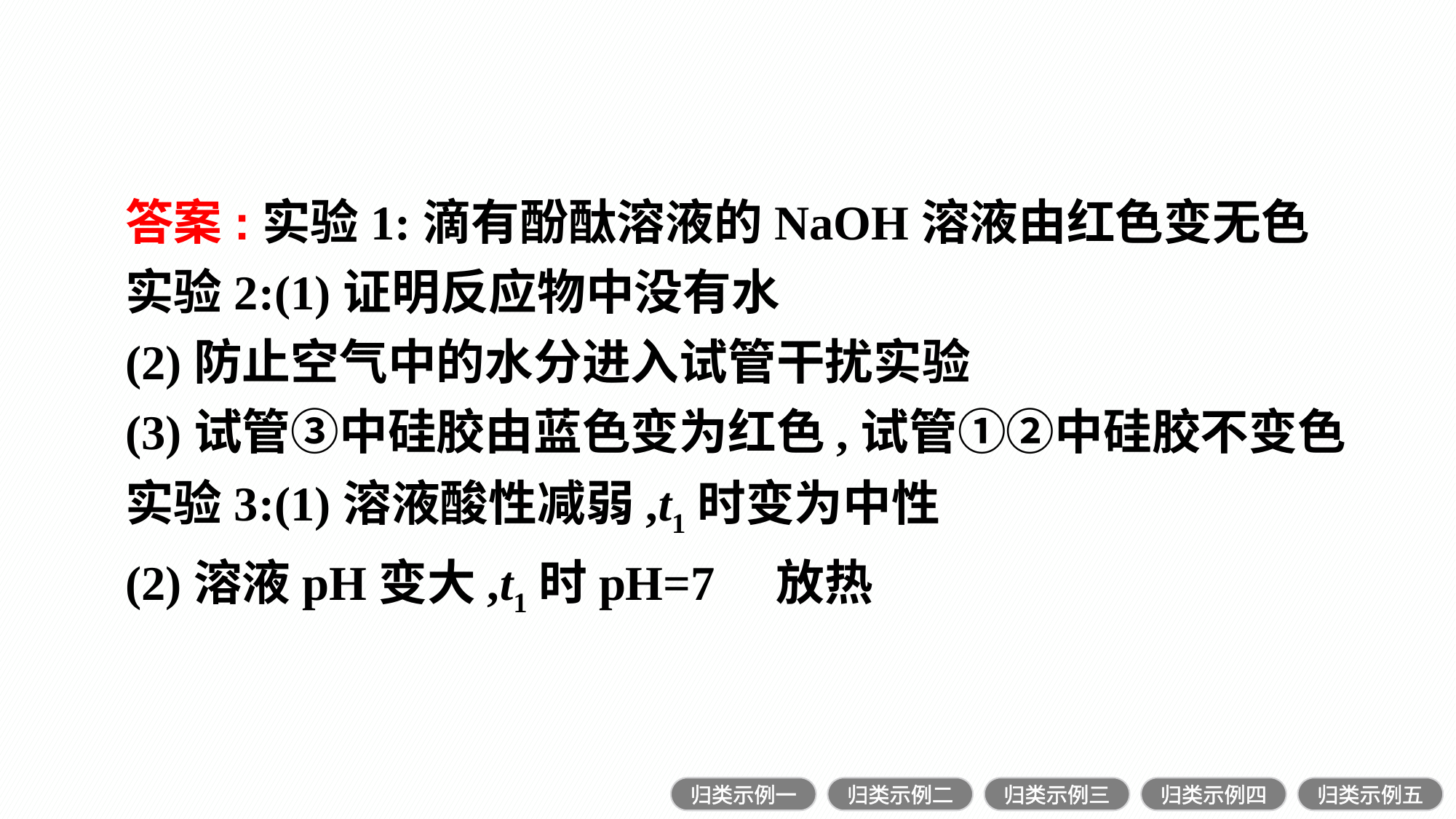

答案:实验1:滴有酚酞溶液的NaOH溶液由红色变无色
实验2:(1)证明反应物中没有水
(2)防止空气中的水分进入试管干扰实验
(3)试管③中硅胶由蓝色变为红色,试管①②中硅胶不变色
实验3:(1)溶液酸性减弱,t1时变为中性
(2)溶液pH变大,t1时pH=7　放热